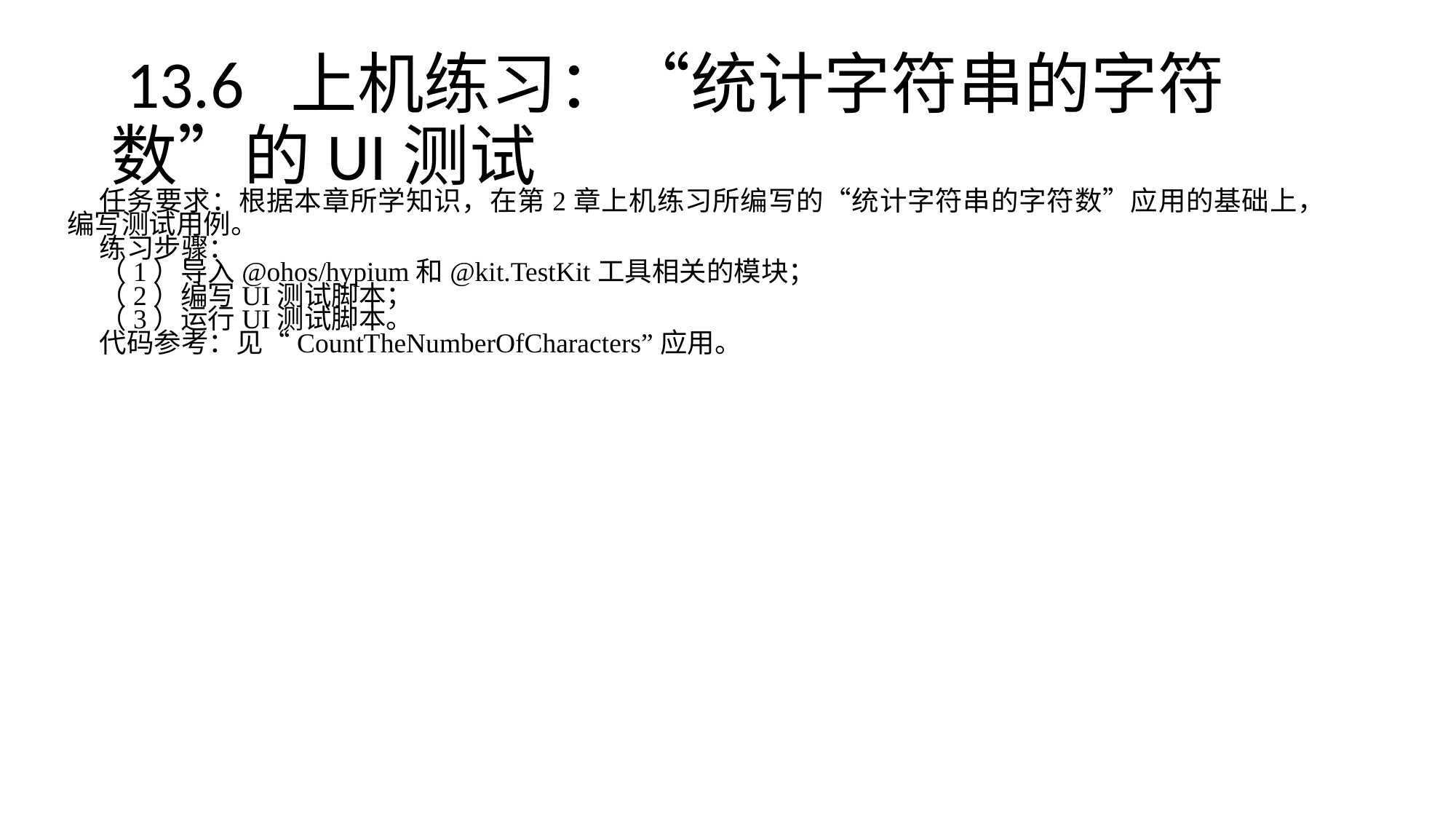

# 13.6  上机练习：“统计字符串的字符数”的UI测试
任务要求：根据本章所学知识，在第2章上机练习所编写的“统计字符串的字符数”应用的基础上，编写测试用例。
练习步骤：
（1）导入@ohos/hypium和@kit.TestKit工具相关的模块；
（2）编写UI测试脚本；
（3）运行UI测试脚本。
代码参考：见“CountTheNumberOfCharacters”应用。